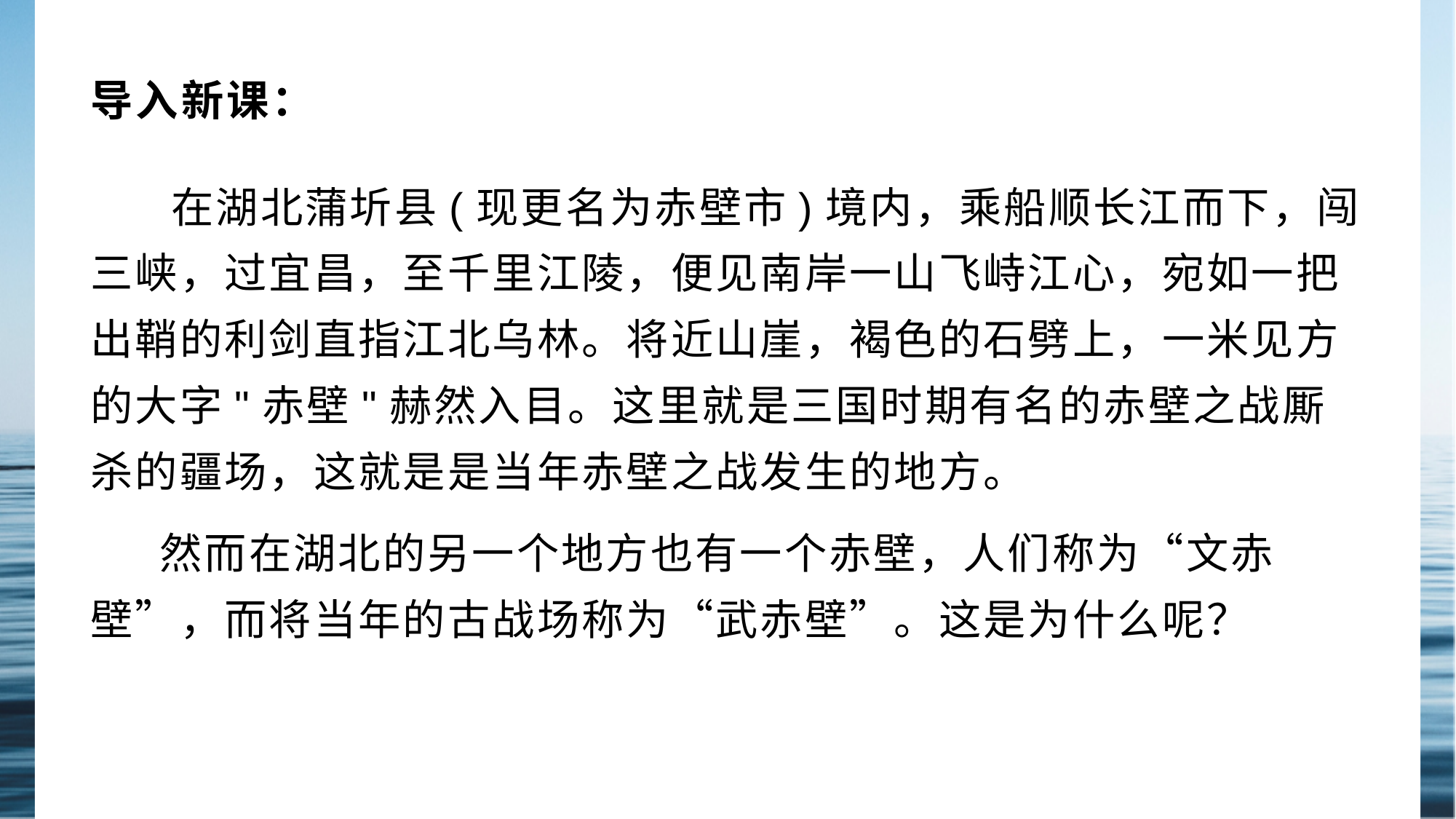

# 导入新课：
      在湖北蒲圻县(现更名为赤壁市)境内，乘船顺长江而下，闯三峡，过宜昌，至千里江陵，便见南岸一山飞峙江心，宛如一把出鞘的利剑直指江北乌林。将近山崖，褐色的石劈上，一米见方的大字"赤壁"赫然入目。这里就是三国时期有名的赤壁之战厮杀的疆场，这就是是当年赤壁之战发生的地方。
     然而在湖北的另一个地方也有一个赤壁，人们称为“文赤壁”，而将当年的古战场称为“武赤壁”。这是为什么呢？